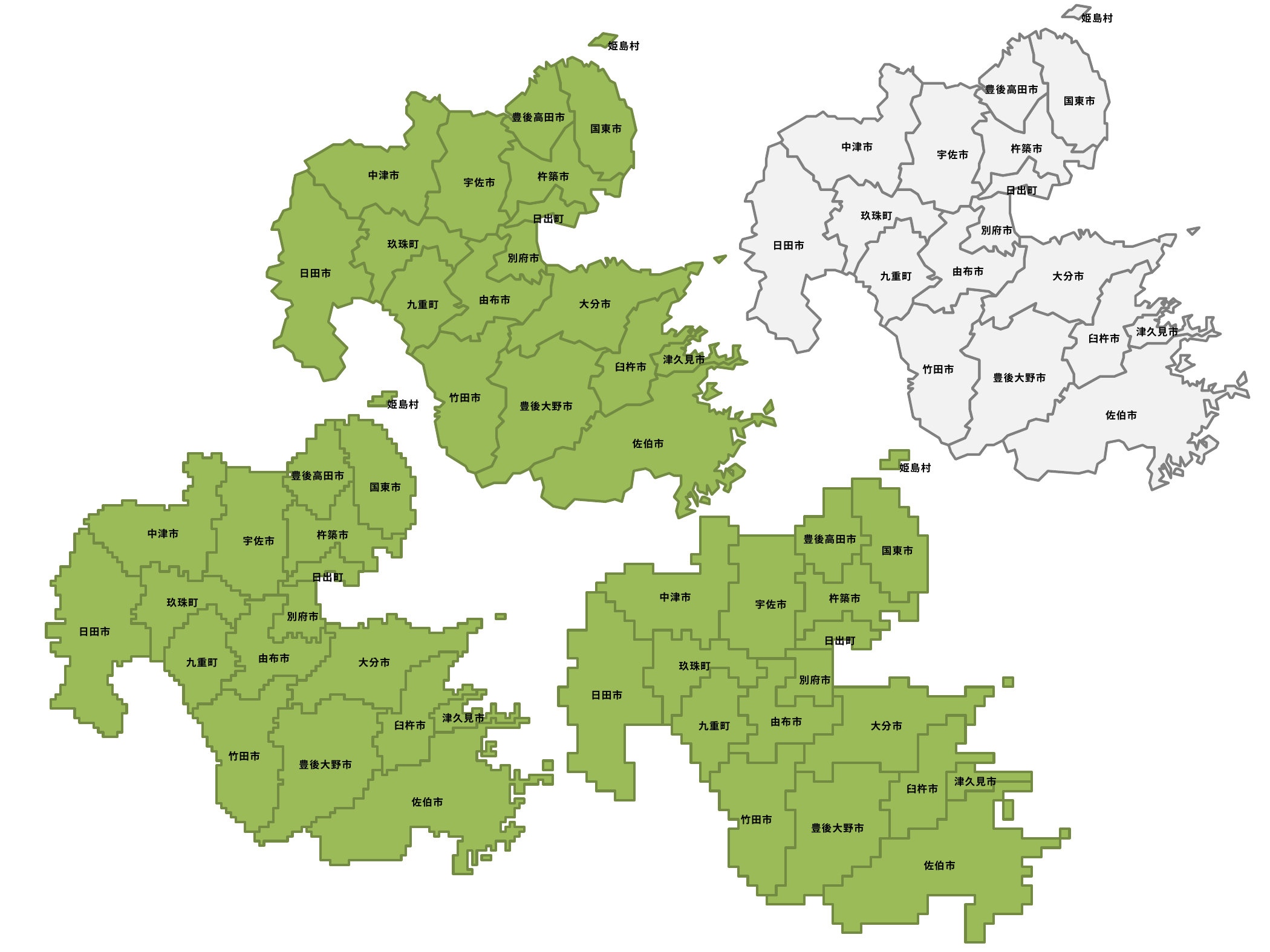

姫島村
豊後高田市
国東市
中津市
杵築市
宇佐市
日出町
玖珠町
別府市
日田市
由布市
大分市
九重町
津久見市
臼杵市
竹田市
豊後大野市
佐伯市

姫島村
豊後高田市
国東市
中津市
杵築市
宇佐市
日出町
玖珠町
別府市
日田市
由布市
大分市
九重町
津久見市
臼杵市
竹田市
豊後大野市
佐伯市

姫島村
豊後高田市
国東市
中津市
杵築市
宇佐市
日出町
玖珠町
別府市
日田市
由布市
大分市
九重町
津久見市
臼杵市
竹田市
豊後大野市
佐伯市

姫島村
豊後高田市
国東市
中津市
杵築市
宇佐市
日出町
玖珠町
別府市
日田市
由布市
大分市
九重町
津久見市
臼杵市
竹田市
豊後大野市
佐伯市